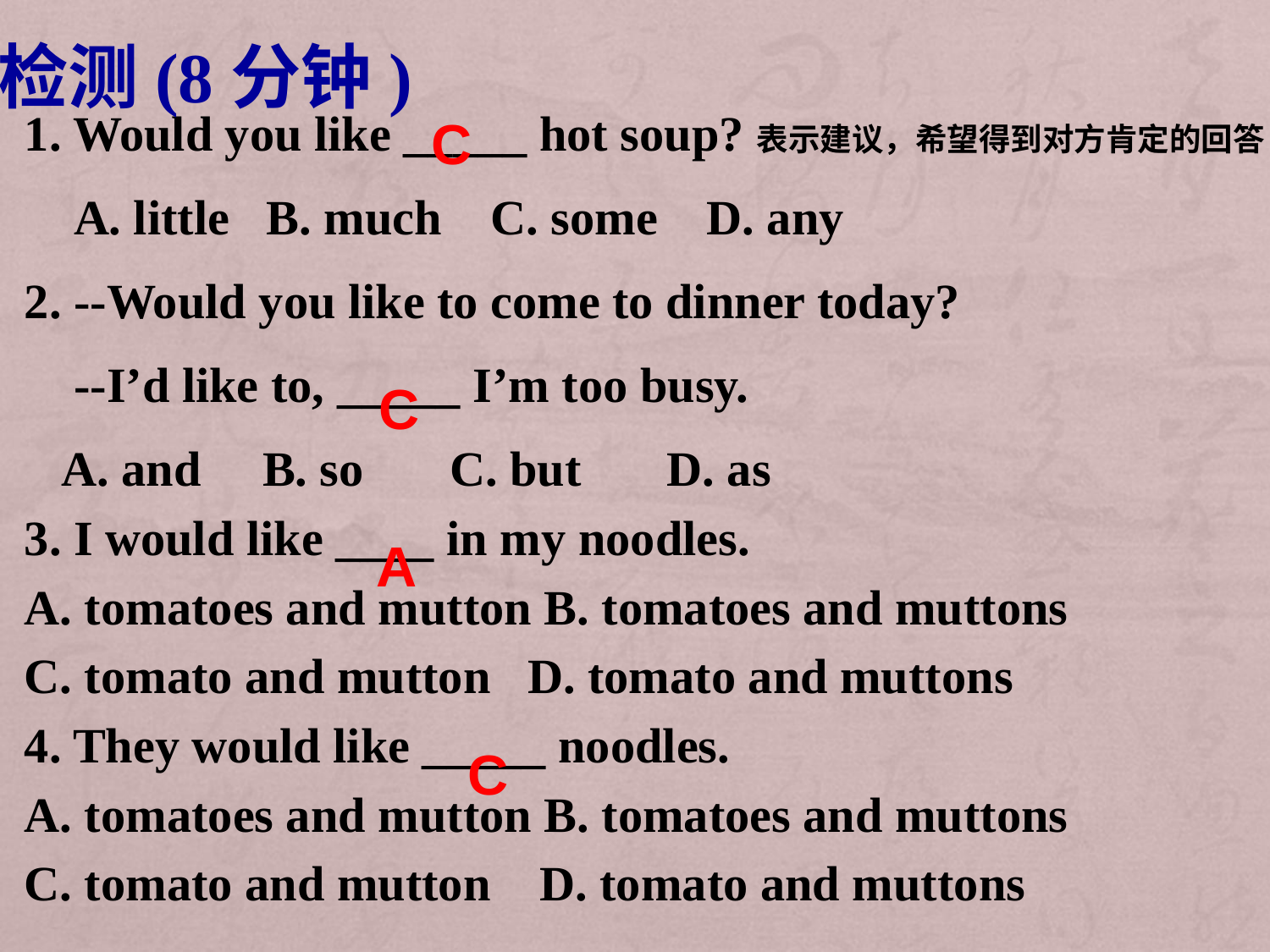

检测(8分钟)
1. Would you like _____ hot soup?表示建议，希望得到对方肯定的回答
    A. little   B. much    C. some    D. any
2. --Would you like to come to dinner today?
    --I’d like to, _____ I’m too busy.
   A. and     B. so       C. but       D. as
3. I would like ____ in my noodles.
A. tomatoes and mutton B. tomatoes and muttons
C. tomato and mutton   D. tomato and muttons
4. They would like _____ noodles.
A. tomatoes and mutton B. tomatoes and muttons
C. tomato and mutton    D. tomato and muttons

C

C

A
C